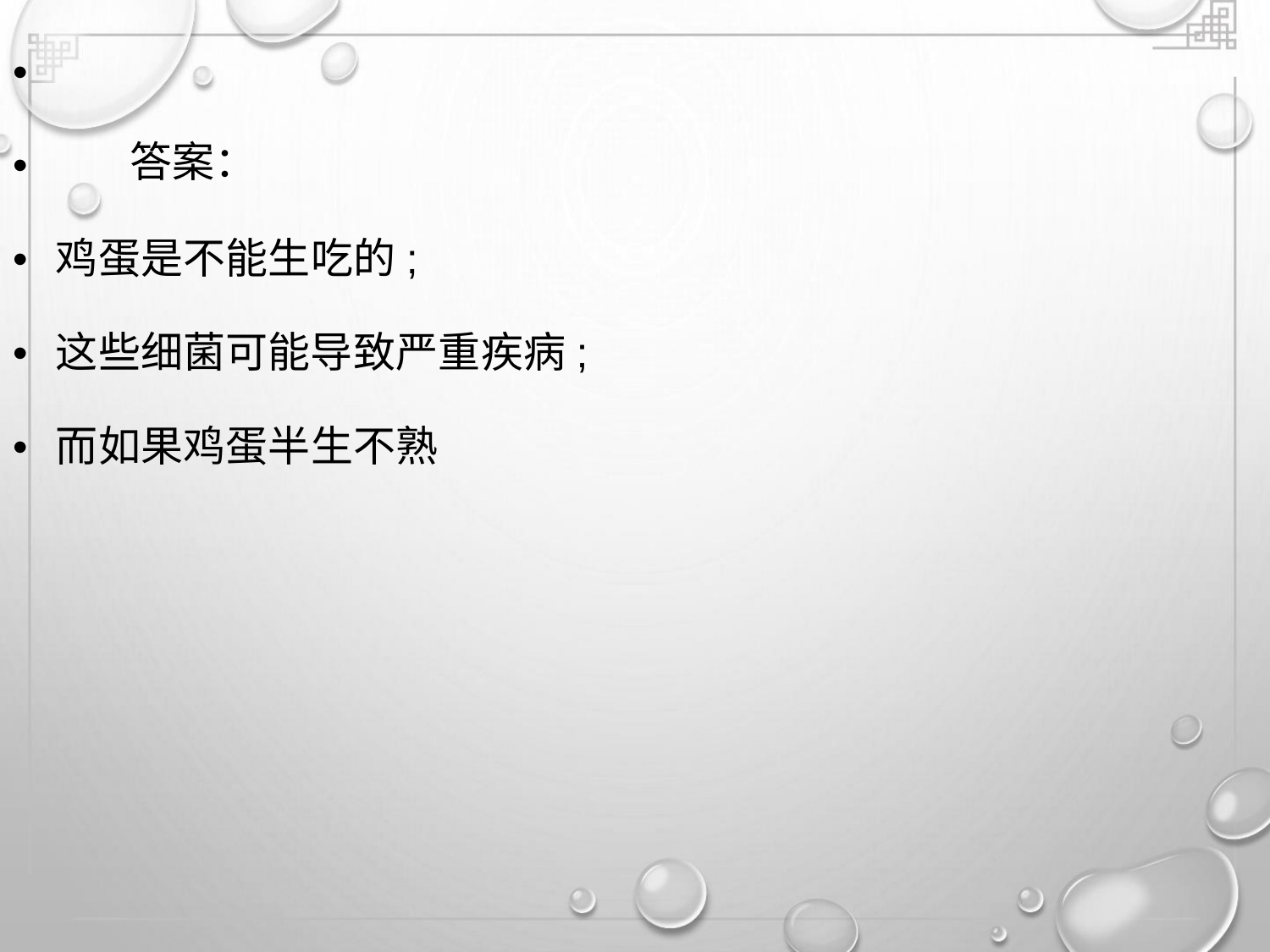

•
•
答案：
• 鸡蛋是不能生吃的;
• 这些细菌可能导致严重疾病;
• 而如果鸡蛋半生不熟